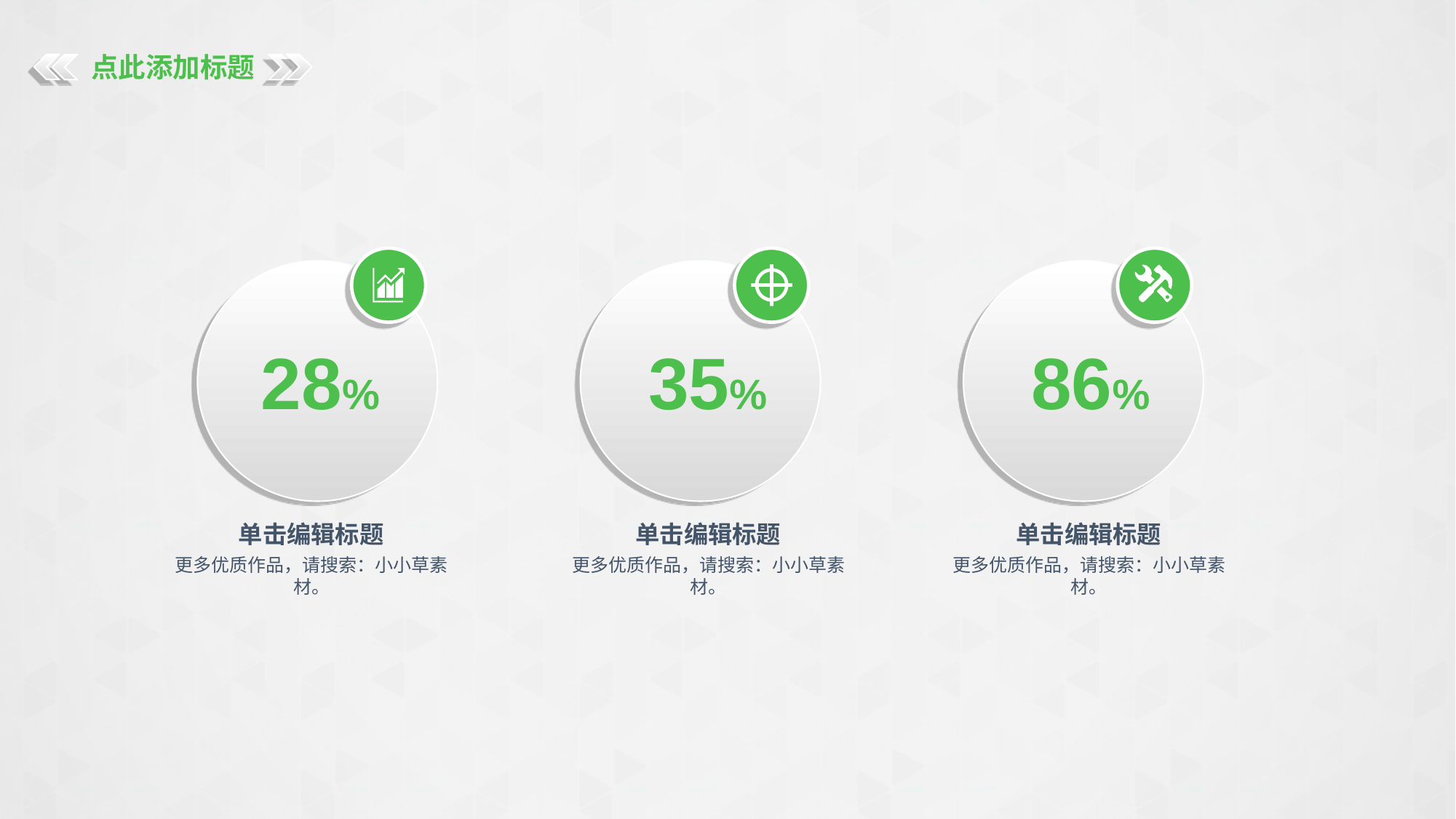

点此添加标题

28%
35%
86%
单击编辑标题
单击编辑标题
单击编辑标题
更多优质作品，请搜索：小小草素材。
更多优质作品，请搜索：小小草素材。
更多优质作品，请搜索：小小草素材。